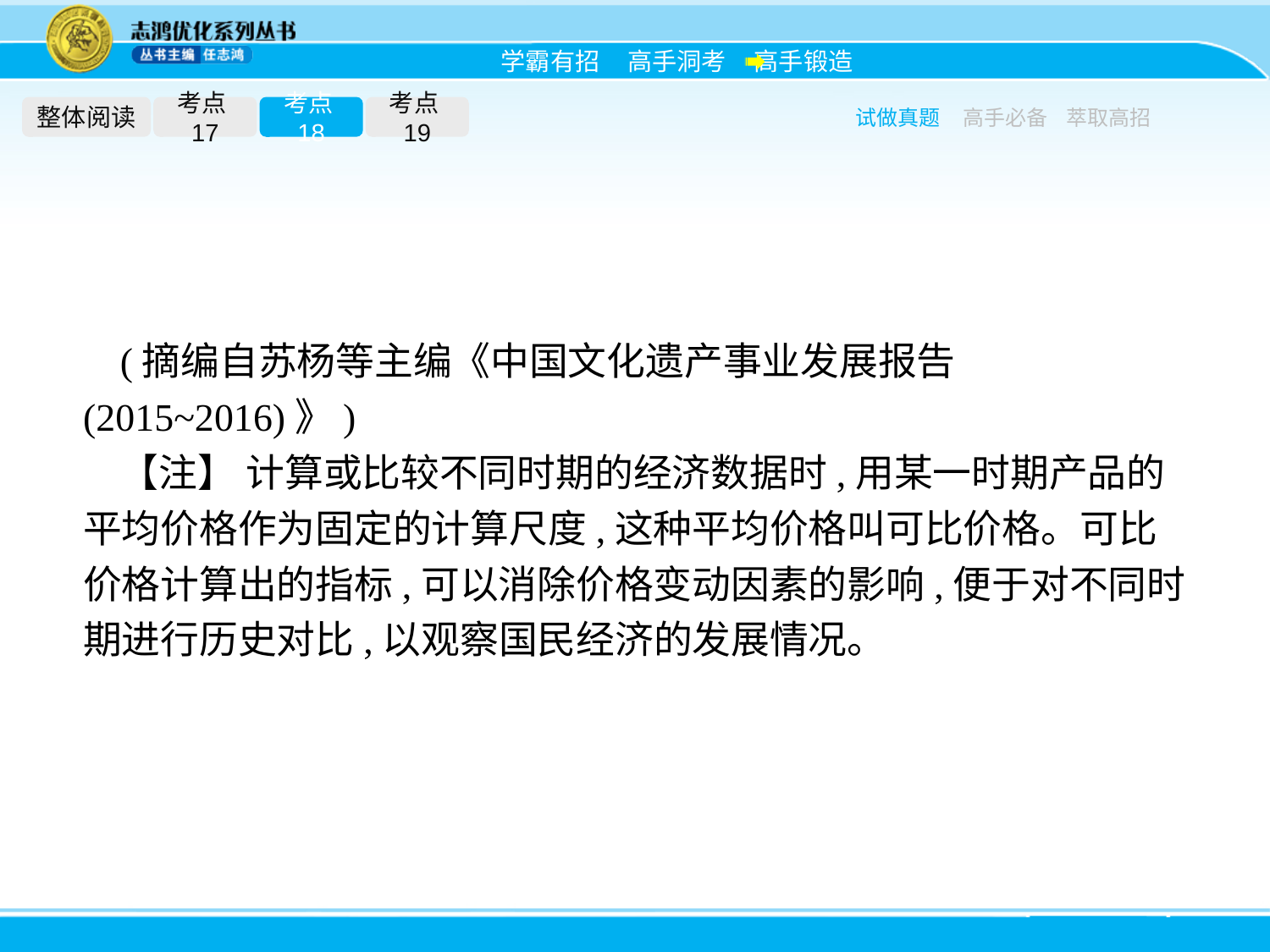

整体阅读
考点17
考点18
考点19
试做真题
高手必备
萃取高招
(摘编自苏杨等主编《中国文化遗产事业发展报告(2015~2016)》)
【注】 计算或比较不同时期的经济数据时,用某一时期产品的平均价格作为固定的计算尺度,这种平均价格叫可比价格。可比价格计算出的指标,可以消除价格变动因素的影响,便于对不同时期进行历史对比,以观察国民经济的发展情况。